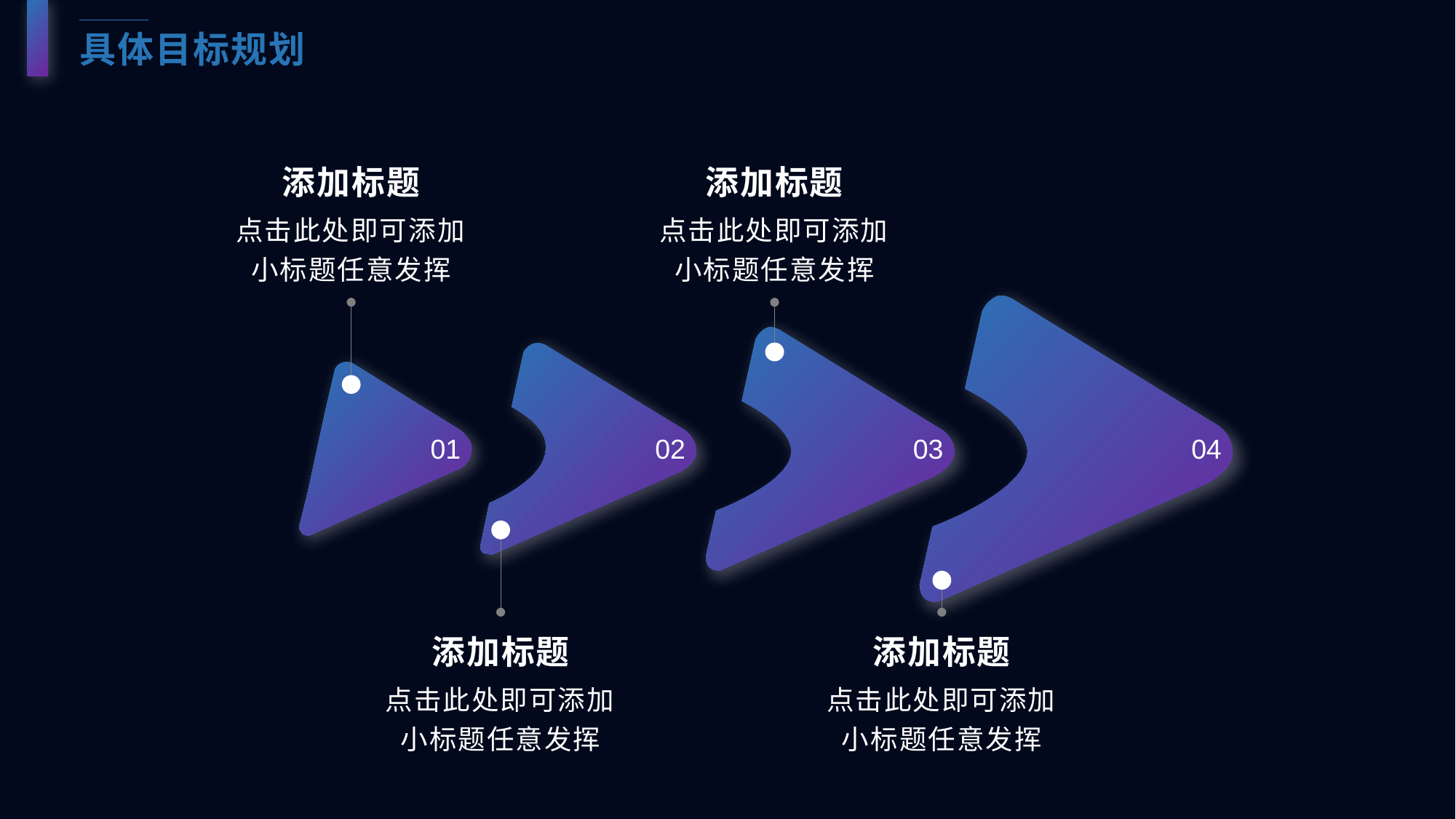

具体目标规划
添加标题
点击此处即可添加小标题任意发挥
添加标题
点击此处即可添加小标题任意发挥
04
03
02

01

添加标题
点击此处即可添加小标题任意发挥

添加标题
点击此处即可添加小标题任意发挥